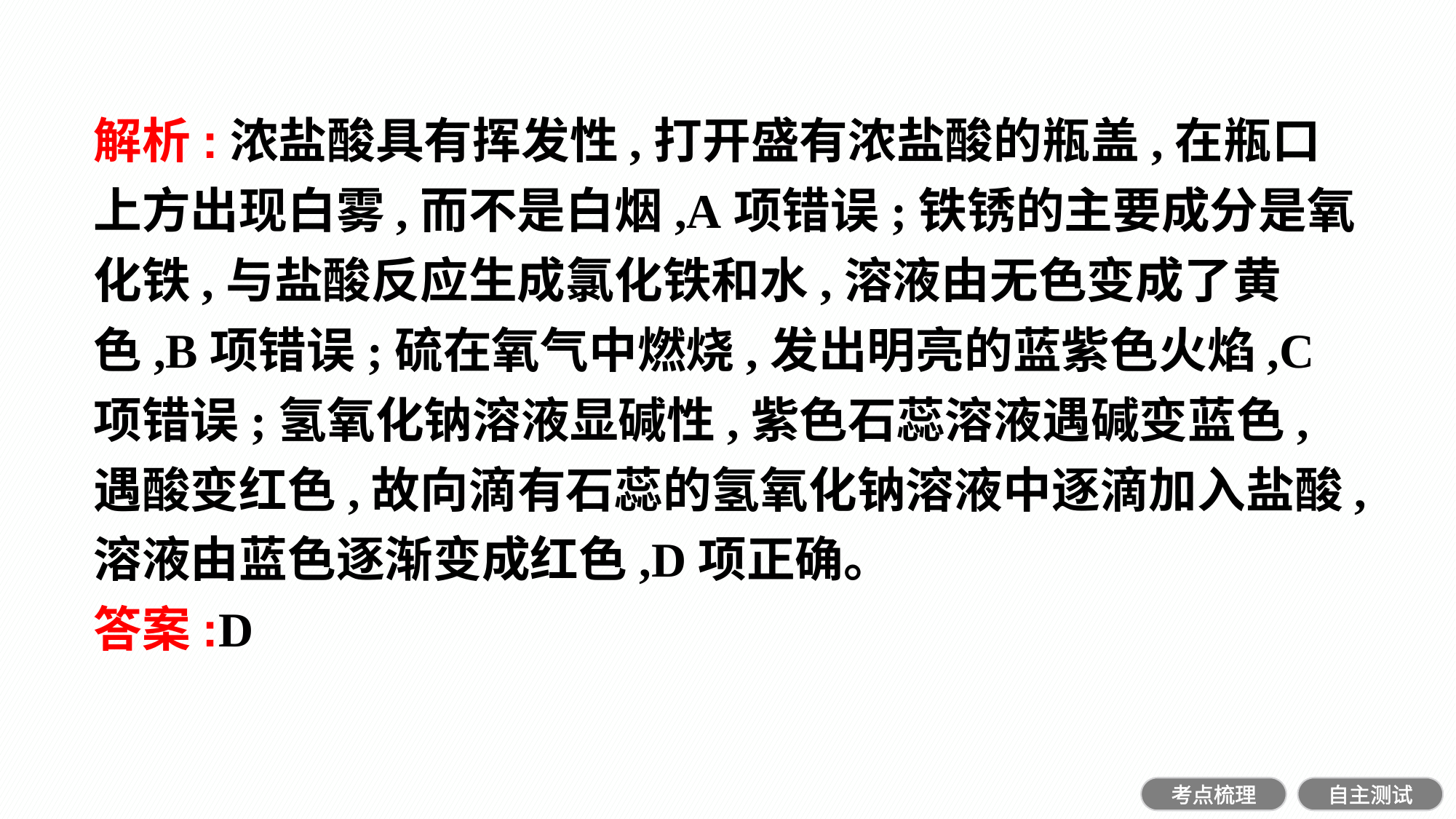

解析:浓盐酸具有挥发性,打开盛有浓盐酸的瓶盖,在瓶口上方出现白雾,而不是白烟,A项错误;铁锈的主要成分是氧化铁,与盐酸反应生成氯化铁和水,溶液由无色变成了黄色,B项错误;硫在氧气中燃烧,发出明亮的蓝紫色火焰,C项错误;氢氧化钠溶液显碱性,紫色石蕊溶液遇碱变蓝色,遇酸变红色,故向滴有石蕊的氢氧化钠溶液中逐滴加入盐酸,溶液由蓝色逐渐变成红色,D项正确。
答案:D